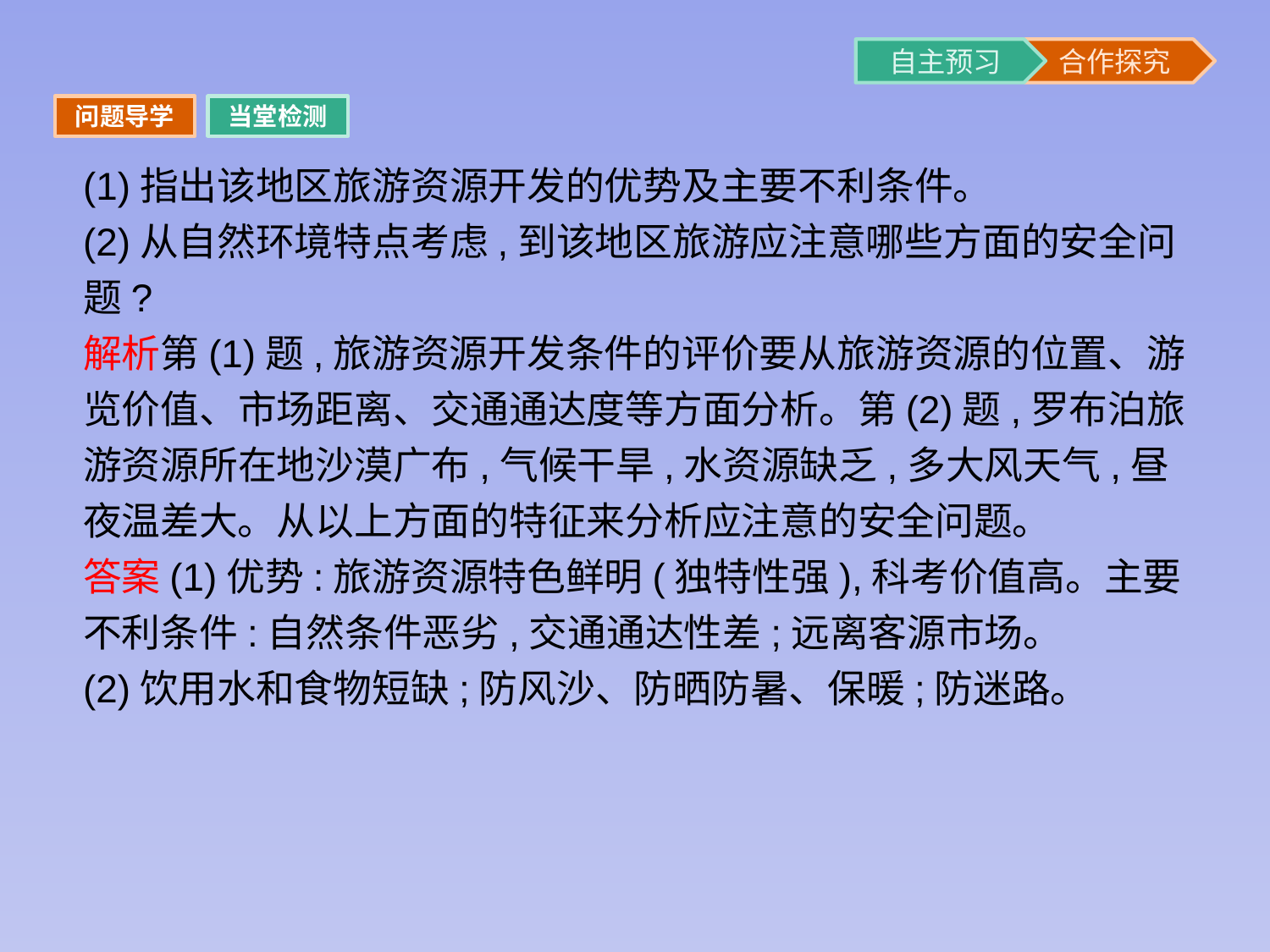

问题导学
当堂检测
(1)指出该地区旅游资源开发的优势及主要不利条件。
(2)从自然环境特点考虑,到该地区旅游应注意哪些方面的安全问题?
解析第(1)题,旅游资源开发条件的评价要从旅游资源的位置、游览价值、市场距离、交通通达度等方面分析。第(2)题,罗布泊旅游资源所在地沙漠广布,气候干旱,水资源缺乏,多大风天气,昼夜温差大。从以上方面的特征来分析应注意的安全问题。
答案(1)优势:旅游资源特色鲜明(独特性强),科考价值高。主要不利条件:自然条件恶劣,交通通达性差;远离客源市场。
(2)饮用水和食物短缺;防风沙、防晒防暑、保暖;防迷路。